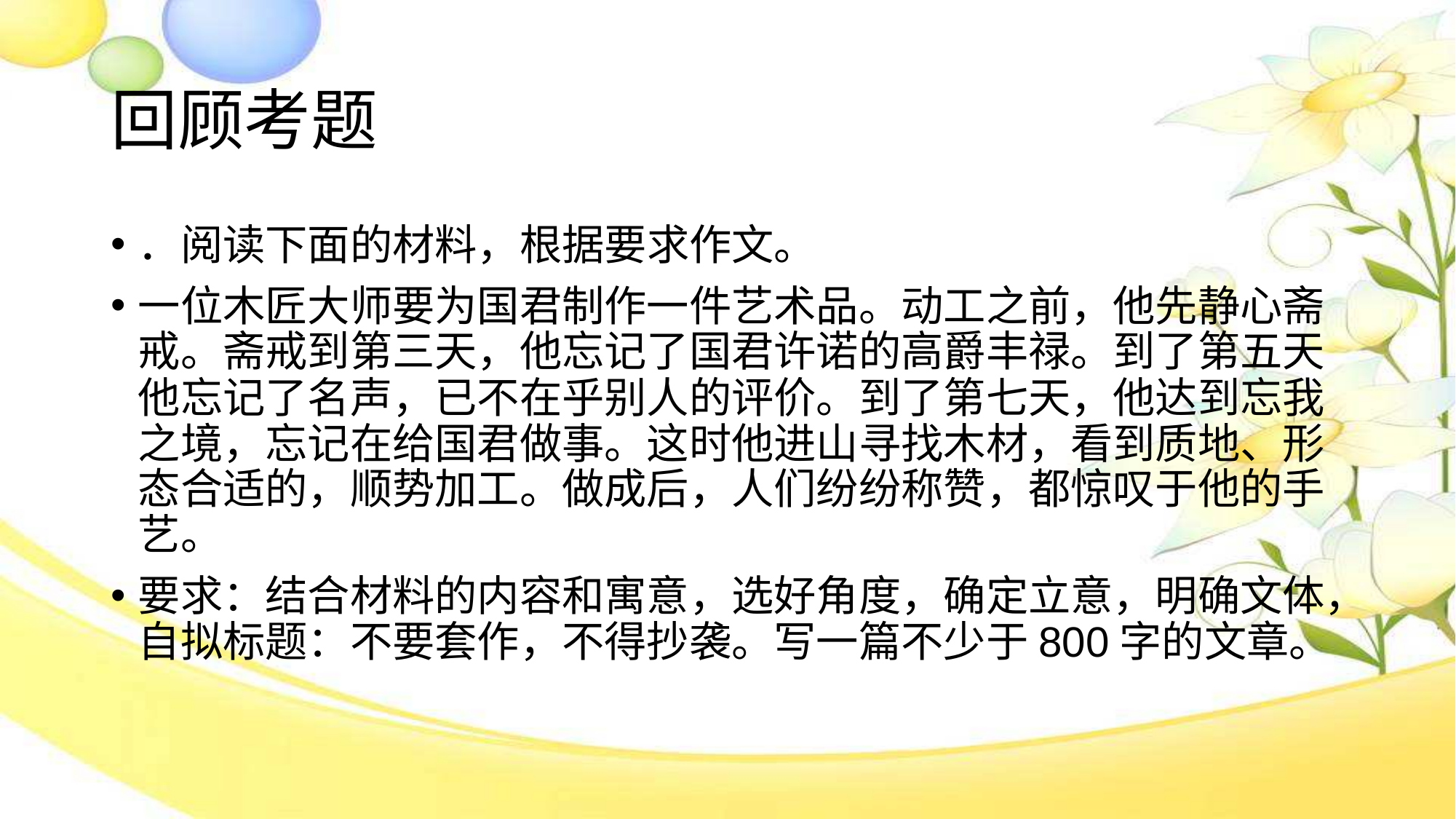

# 回顾考题
．阅读下面的材料，根据要求作文。
一位木匠大师要为国君制作一件艺术品。动工之前，他先静心斋戒。斋戒到第三天，他忘记了国君许诺的高爵丰禄。到了第五天他忘记了名声，已不在乎别人的评价。到了第七天，他达到忘我之境，忘记在给国君做事。这时他进山寻找木材，看到质地、形态合适的，顺势加工。做成后，人们纷纷称赞，都惊叹于他的手艺。
要求：结合材料的内容和寓意，选好角度，确定立意，明确文体，自拟标题：不要套作，不得抄袭。写一篇不少于800字的文章。